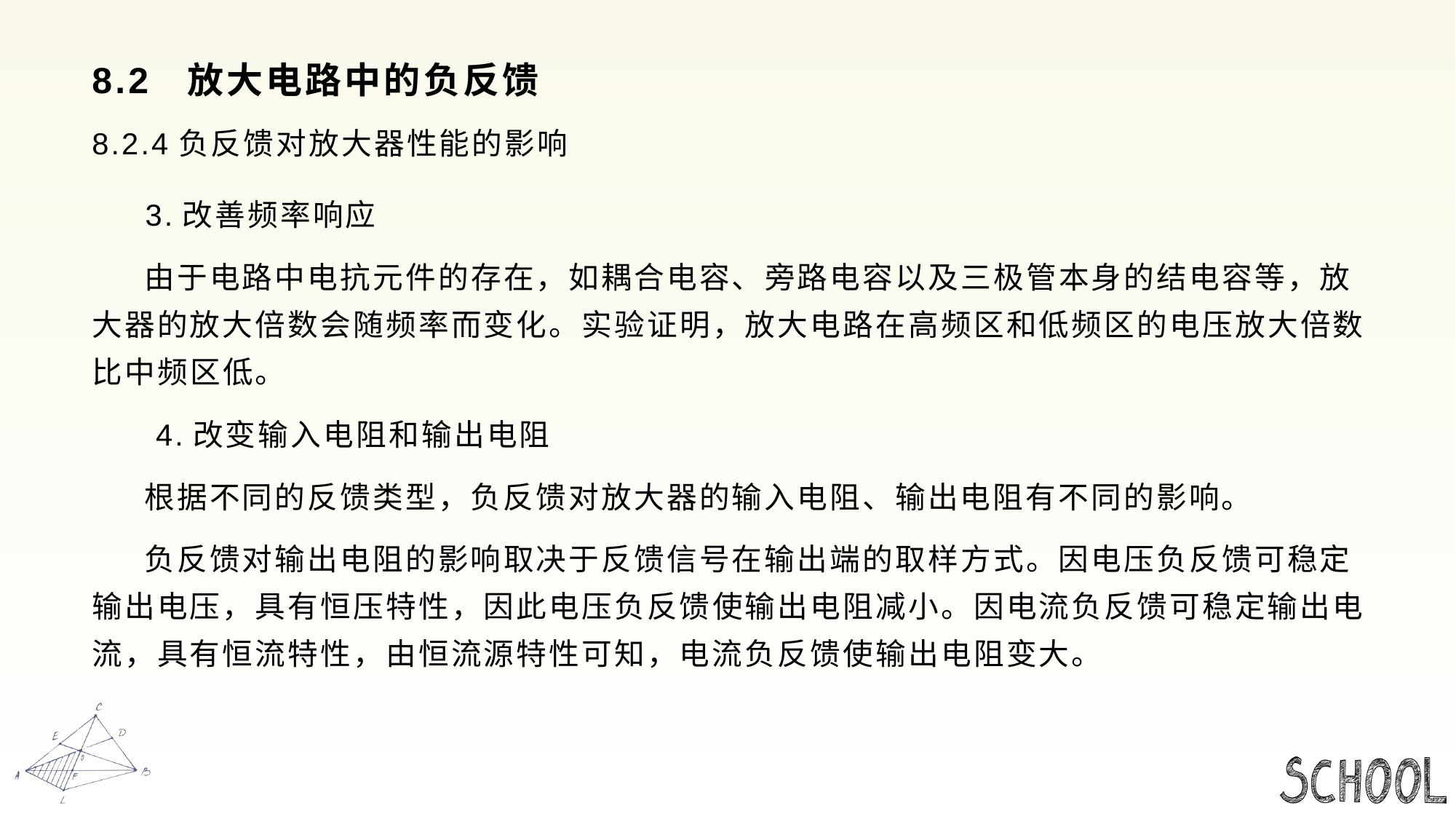

# 8.2  放大电路中的负反馈
8.2.4负反馈对放大器性能的影响
     3.改善频率响应
     由于电路中电抗元件的存在，如耦合电容、旁路电容以及三极管本身的结电容等，放大器的放大倍数会随频率而变化。实验证明，放大电路在高频区和低频区的电压放大倍数比中频区低。
      4.改变输入电阻和输出电阻
     根据不同的反馈类型，负反馈对放大器的输入电阻、输出电阻有不同的影响。
     负反馈对输出电阻的影响取决于反馈信号在输出端的取样方式。因电压负反馈可稳定输出电压，具有恒压特性，因此电压负反馈使输出电阻减小。因电流负反馈可稳定输出电流，具有恒流特性，由恒流源特性可知，电流负反馈使输出电阻变大。